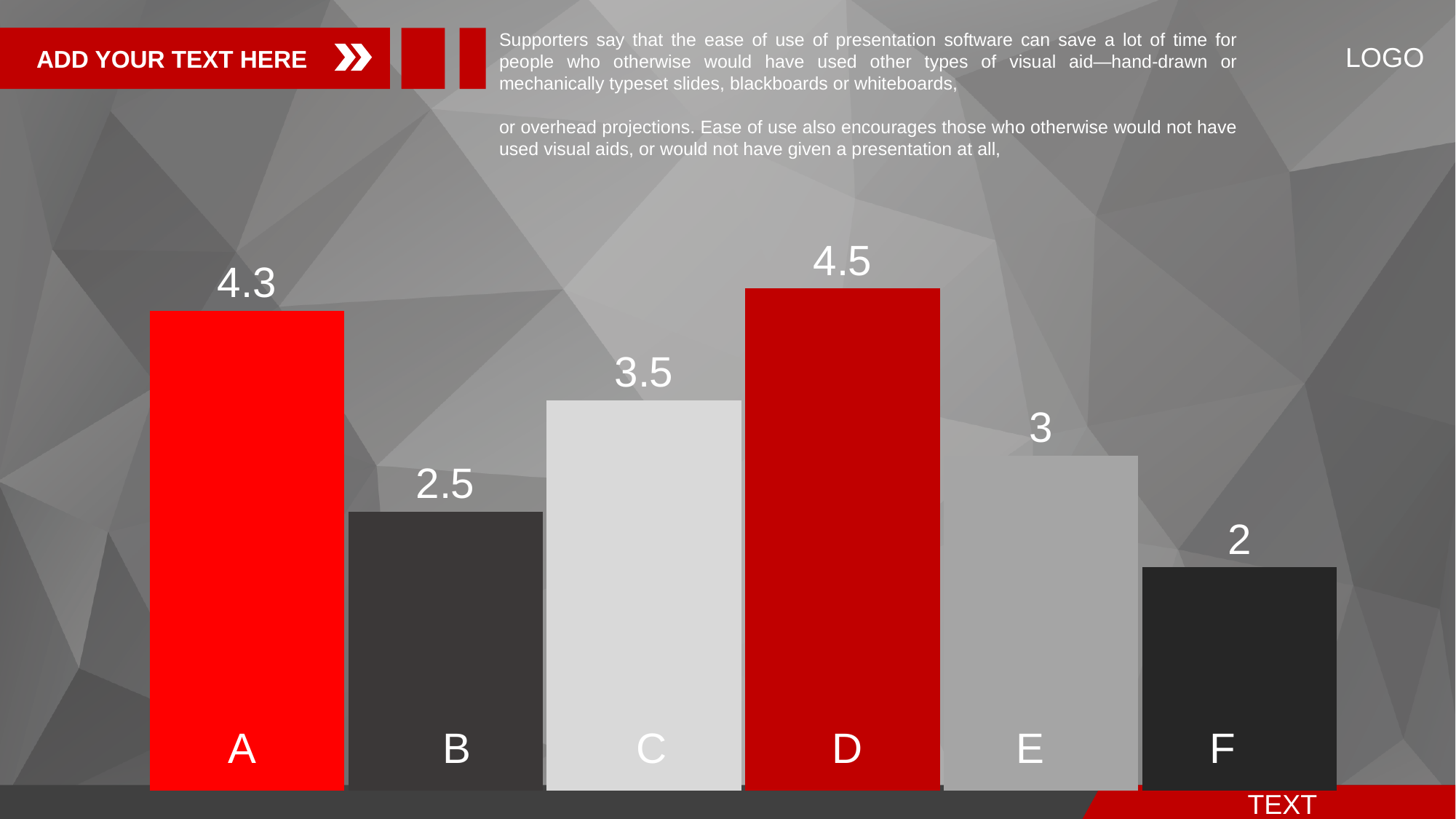

Supporters say that the ease of use of presentation software can save a lot of time for people who otherwise would have used other types of visual aid—hand-drawn or mechanically typeset slides, blackboards or whiteboards,

or overhead projections. Ease of use also encourages those who otherwise would not have used visual aids, or would not have given a presentation at all,

### Chart

| Category | 系列 1 |
|---|---|
| A | 4.3 |
| B | 2.5 |
| C | 3.5 |
| D | 4.5 |
| E | 3.0 |
| F | 2.0 |
A                B              C              D             E              F